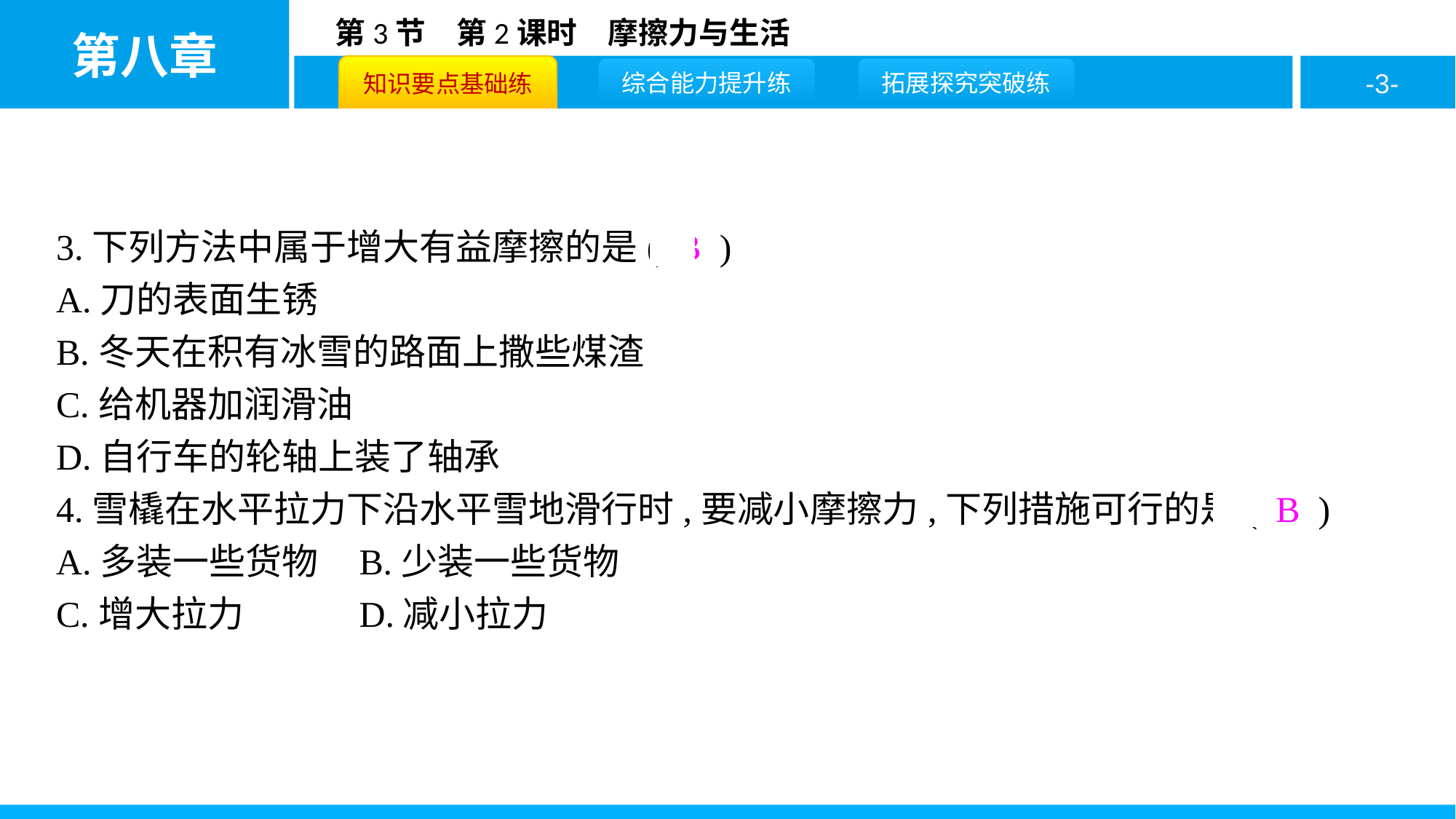

3.下列方法中属于增大有益摩擦的是(  B  )
A.刀的表面生锈
B.冬天在积有冰雪的路面上撒些煤渣
C.给机器加润滑油
D.自行车的轮轴上装了轴承
4.雪橇在水平拉力下沿水平雪地滑行时,要减小摩擦力,下列措施可行的是(  B  )
A.多装一些货物	B.少装一些货物
C.增大拉力		D.减小拉力